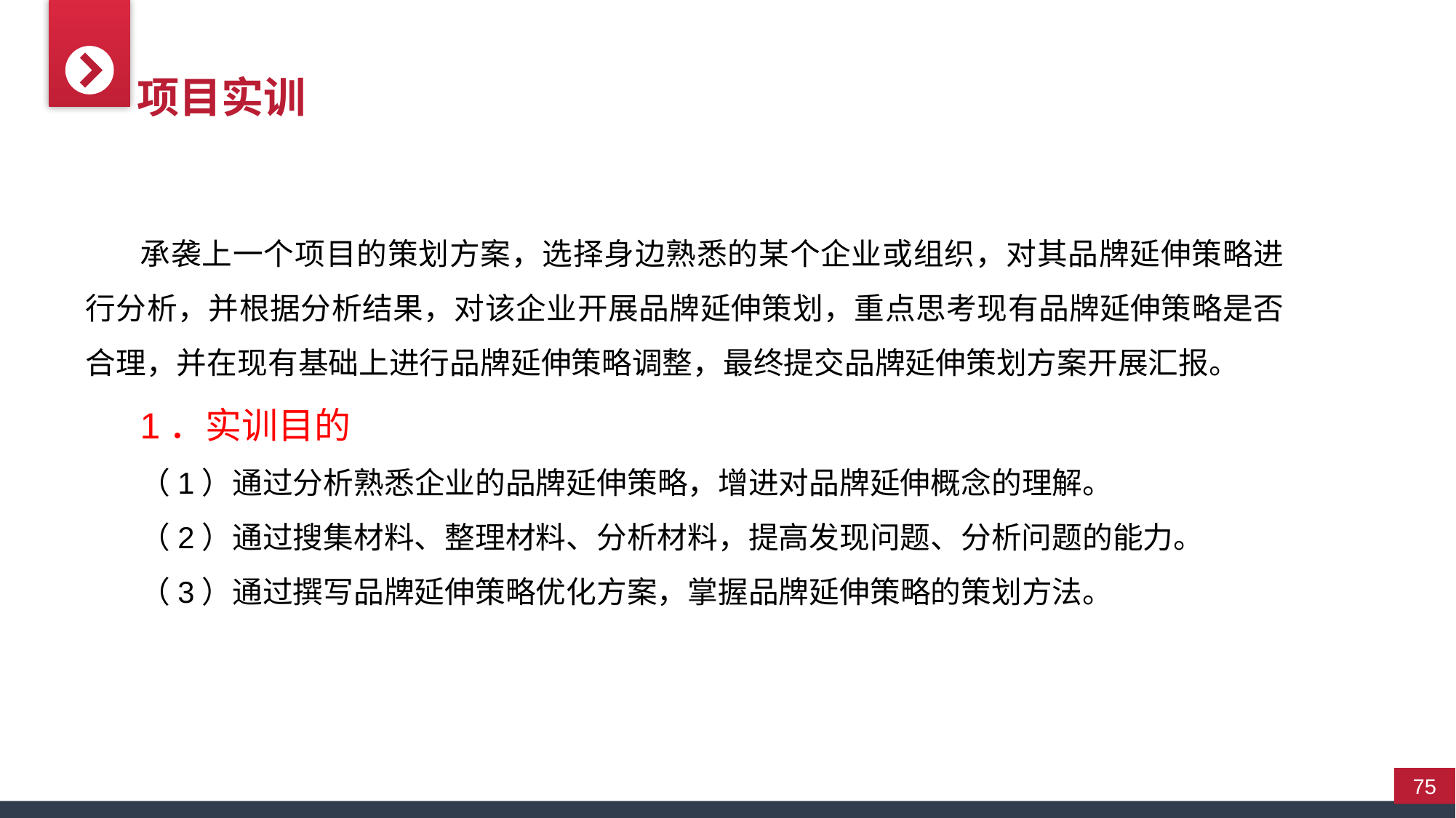

项目实训
承袭上一个项目的策划方案，选择身边熟悉的某个企业或组织，对其品牌延伸策略进行分析，并根据分析结果，对该企业开展品牌延伸策划，重点思考现有品牌延伸策略是否合理，并在现有基础上进行品牌延伸策略调整，最终提交品牌延伸策划方案开展汇报。
1．实训目的
（1）通过分析熟悉企业的品牌延伸策略，增进对品牌延伸概念的理解。
（2）通过搜集材料、整理材料、分析材料，提高发现问题、分析问题的能力。
（3）通过撰写品牌延伸策略优化方案，掌握品牌延伸策略的策划方法。